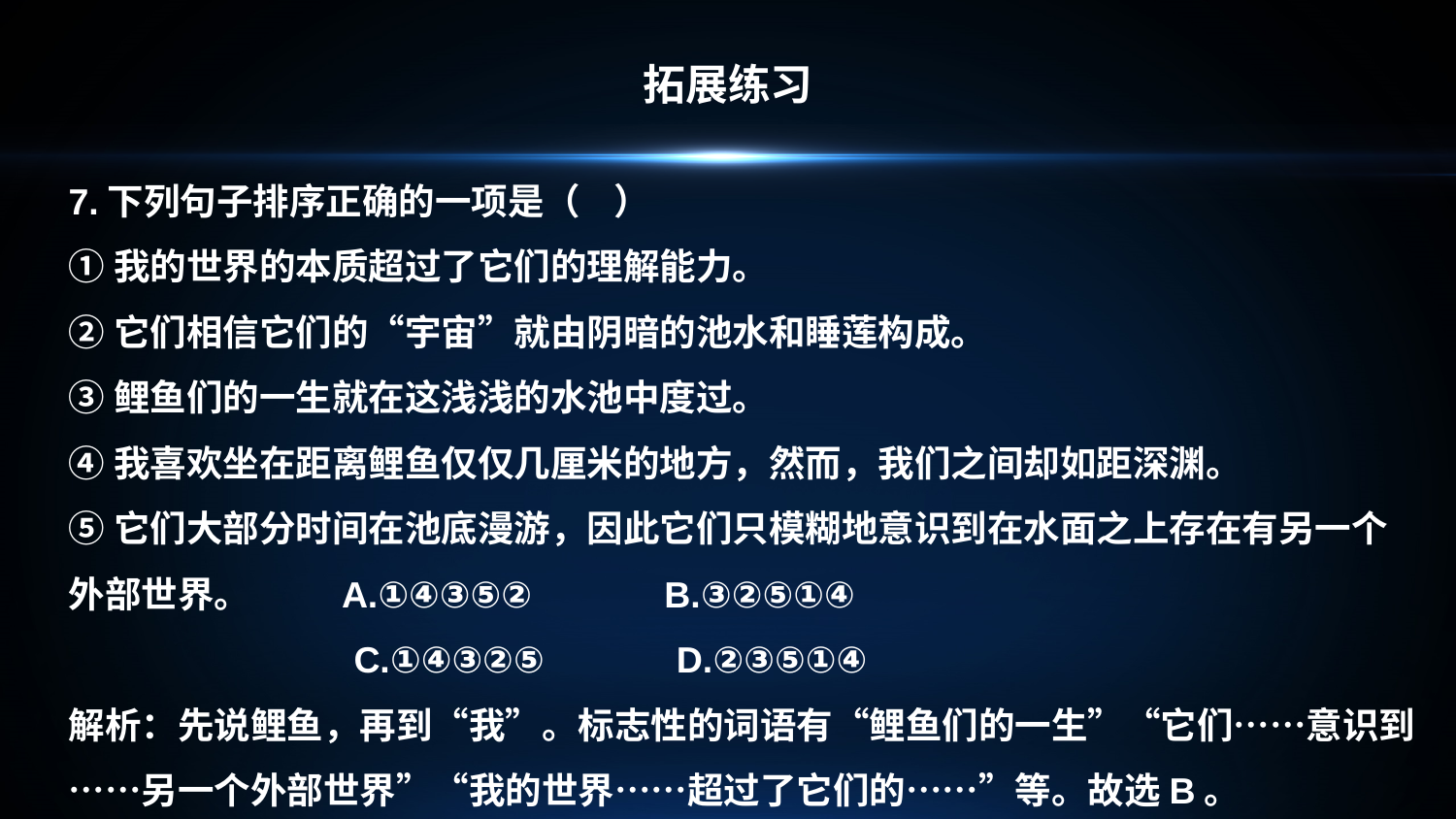

拓展练习
7.下列句子排序正确的一项是（    ）
①我的世界的本质超过了它们的理解能力。
②它们相信它们的“宇宙”就由阴暗的池水和睡莲构成。
③鲤鱼们的一生就在这浅浅的水池中度过。
④我喜欢坐在距离鲤鱼仅仅几厘米的地方，然而，我们之间却如距深渊。
⑤它们大部分时间在池底漫游，因此它们只模糊地意识到在水面之上存在有另一个外部世界。          A.①④③⑤②             B.③②⑤①④
                            C.①④③②⑤             D.②③⑤①④
解析：先说鲤鱼，再到“我”。标志性的词语有“鲤鱼们的一生”“它们……意识到……另一个外部世界”“我的世界……超过了它们的……”等。故选B。